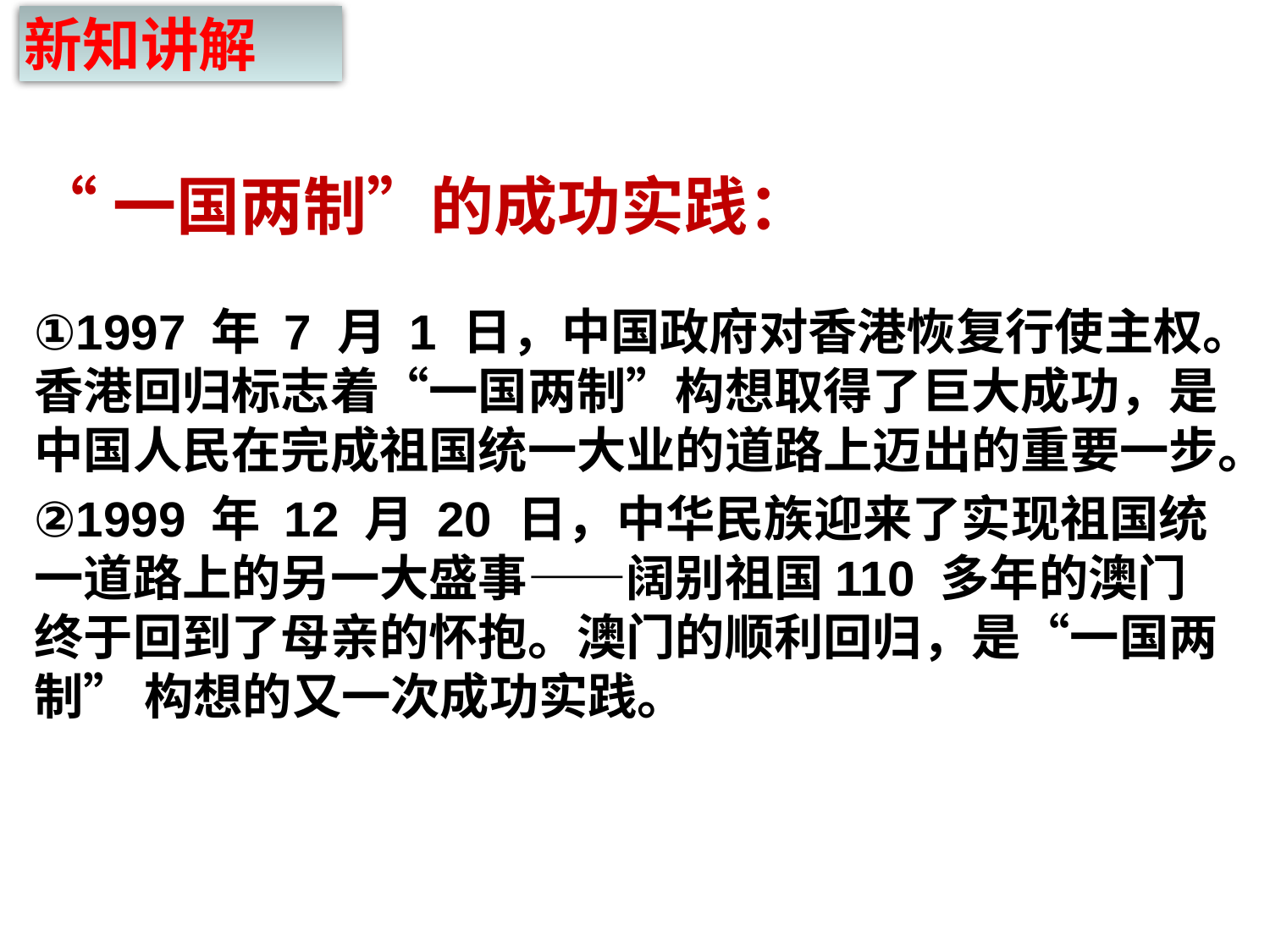

新知讲解
# “一国两制”的成功实践：
①1997 年 7 月 1 日，中国政府对香港恢复行使主权。香港回归标志着“一国两制”构想取得了巨大成功，是中国人民在完成祖国统一大业的道路上迈出的重要一步。
②1999 年 12 月 20 日，中华民族迎来了实现祖国统一道路上的另一大盛事——阔别祖国110 多年的澳门终于回到了母亲的怀抱。澳门的顺利回归，是“一国两制” 构想的又一次成功实践。